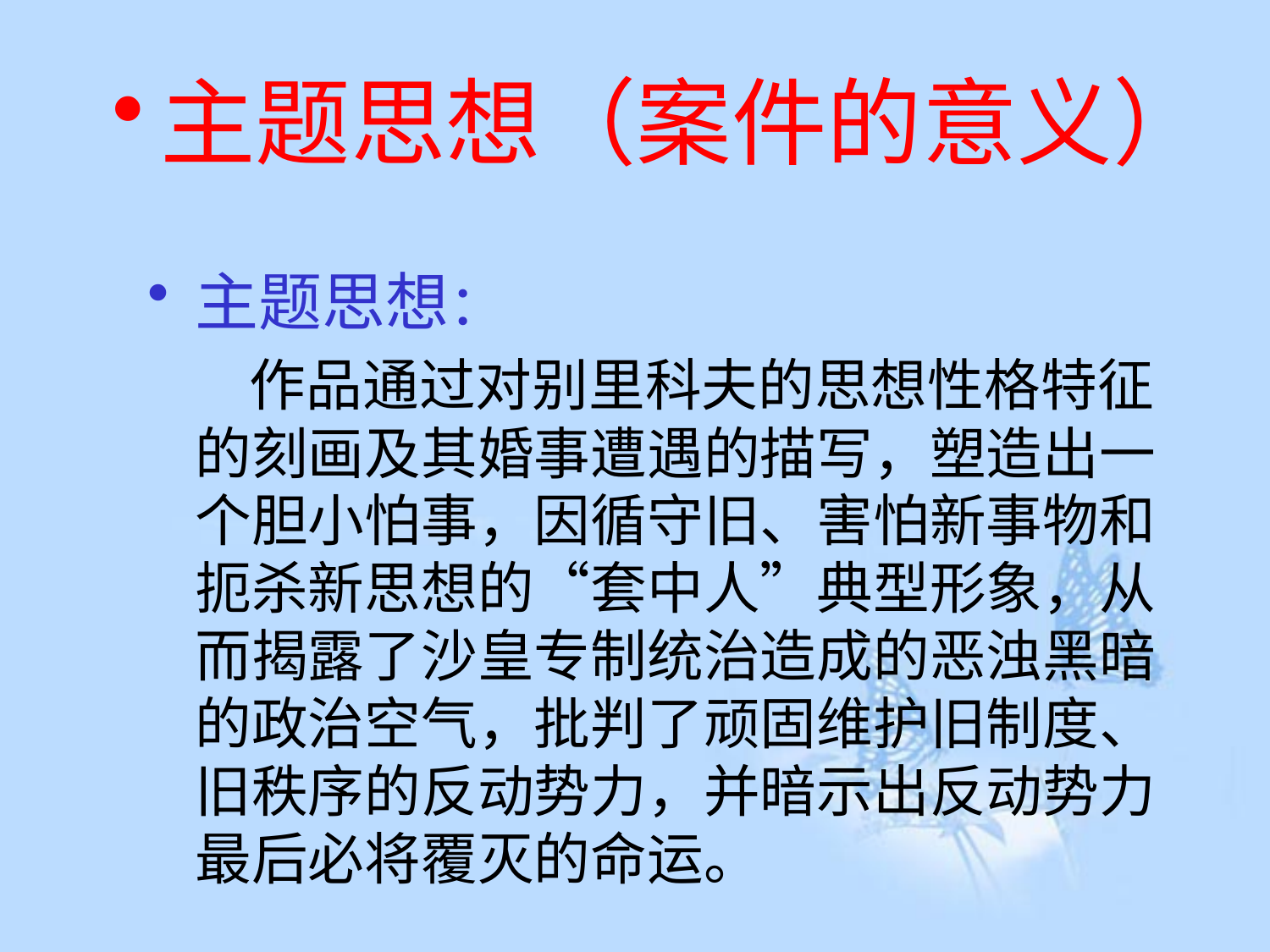

# 主题思想（案件的意义）
主题思想：
       作品通过对别里科夫的思想性格特征的刻画及其婚事遭遇的描写，塑造出一个胆小怕事，因循守旧、害怕新事物和扼杀新思想的“套中人”典型形象，从而揭露了沙皇专制统治造成的恶浊黑暗的政治空气，批判了顽固维护旧制度、旧秩序的反动势力，并暗示出反动势力最后必将覆灭的命运。